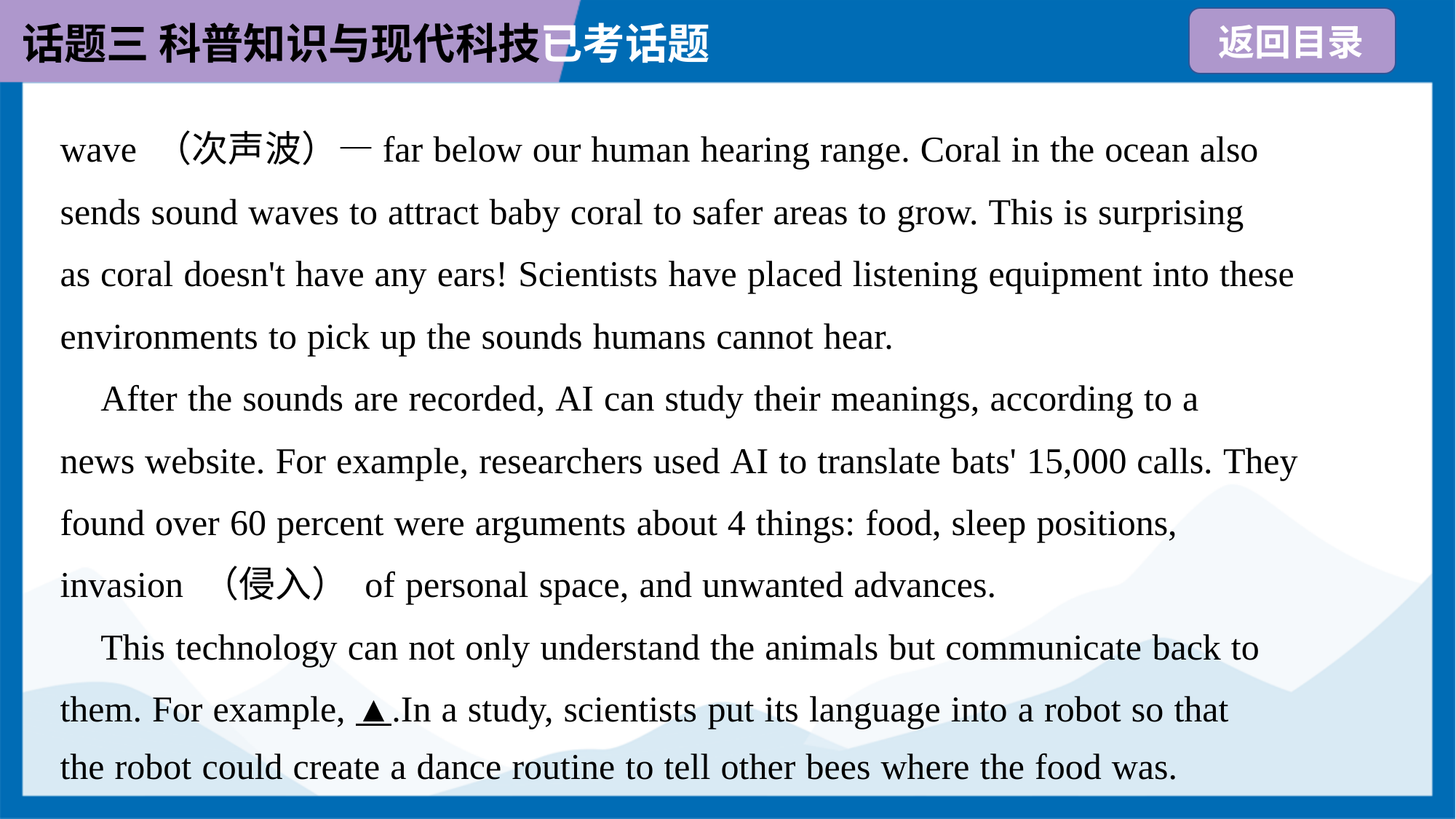

wave （次声波）—far below our human hearing range. Coral in the ocean also
sends sound waves to attract baby coral to safer areas to grow. This is surprising
as coral doesn't have any ears! Scientists have placed listening equipment into these
environments to pick up the sounds humans cannot hear.
    After the sounds are recorded, AI can study their meanings, according to a
news website. For example, researchers used AI to translate bats' 15,000 calls. They
found over 60 percent were arguments about 4 things: food, sleep positions,
invasion （侵入） of personal space, and unwanted advances.
    This technology can not only understand the animals but communicate back to
them. For example, ▲.In a study, scientists put its language into a robot so that
the robot could create a dance routine to tell other bees where the food was.